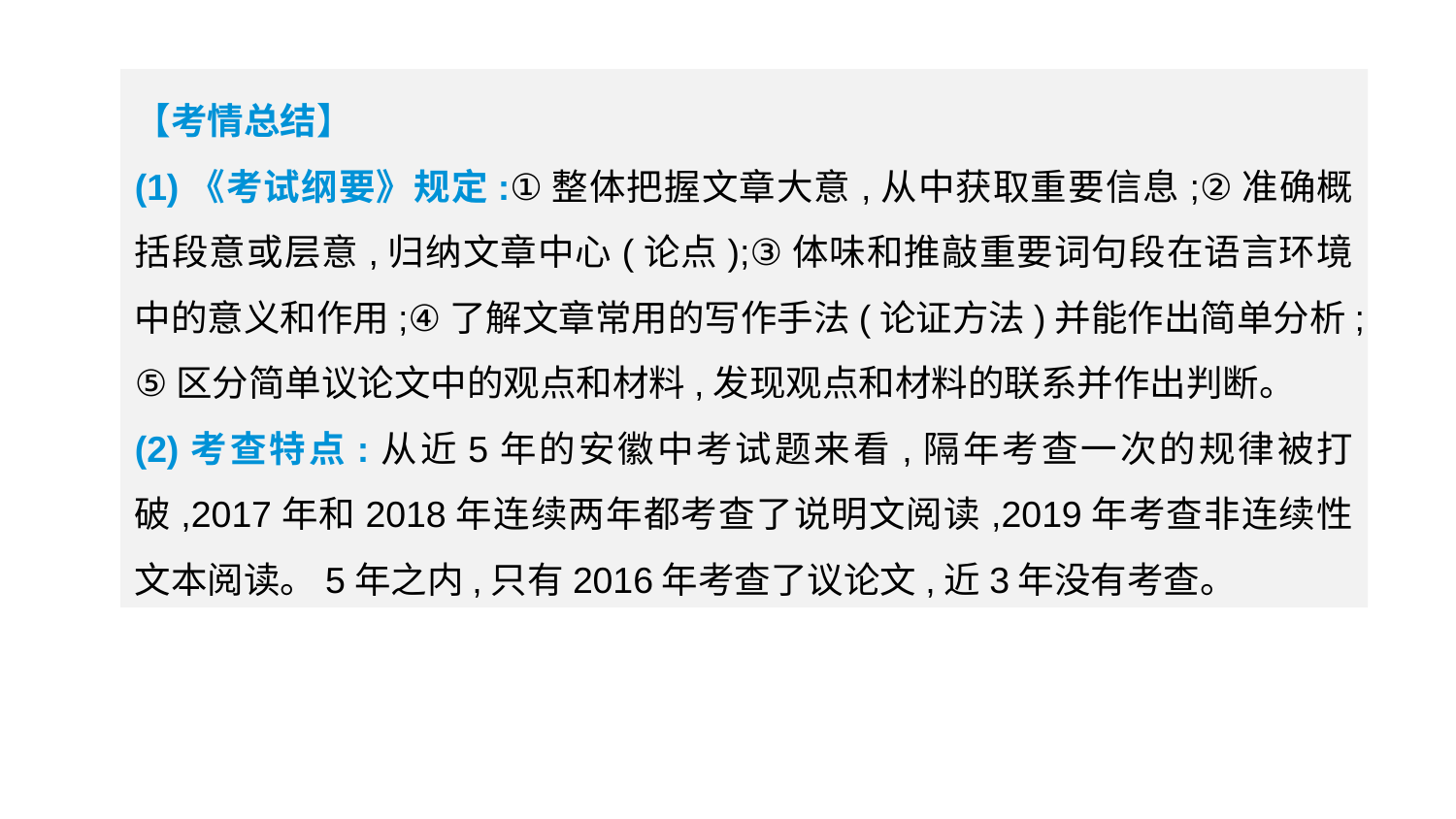

【考情总结】
(1)《考试纲要》规定:①整体把握文章大意,从中获取重要信息;②准确概括段意或层意,归纳文章中心(论点);③体味和推敲重要词句段在语言环境中的意义和作用;④了解文章常用的写作手法(论证方法)并能作出简单分析;⑤区分简单议论文中的观点和材料,发现观点和材料的联系并作出判断。
(2)考查特点:从近5年的安徽中考试题来看,隔年考查一次的规律被打破,2017年和2018年连续两年都考查了说明文阅读,2019年考查非连续性文本阅读。5年之内,只有2016年考查了议论文,近3年没有考查。